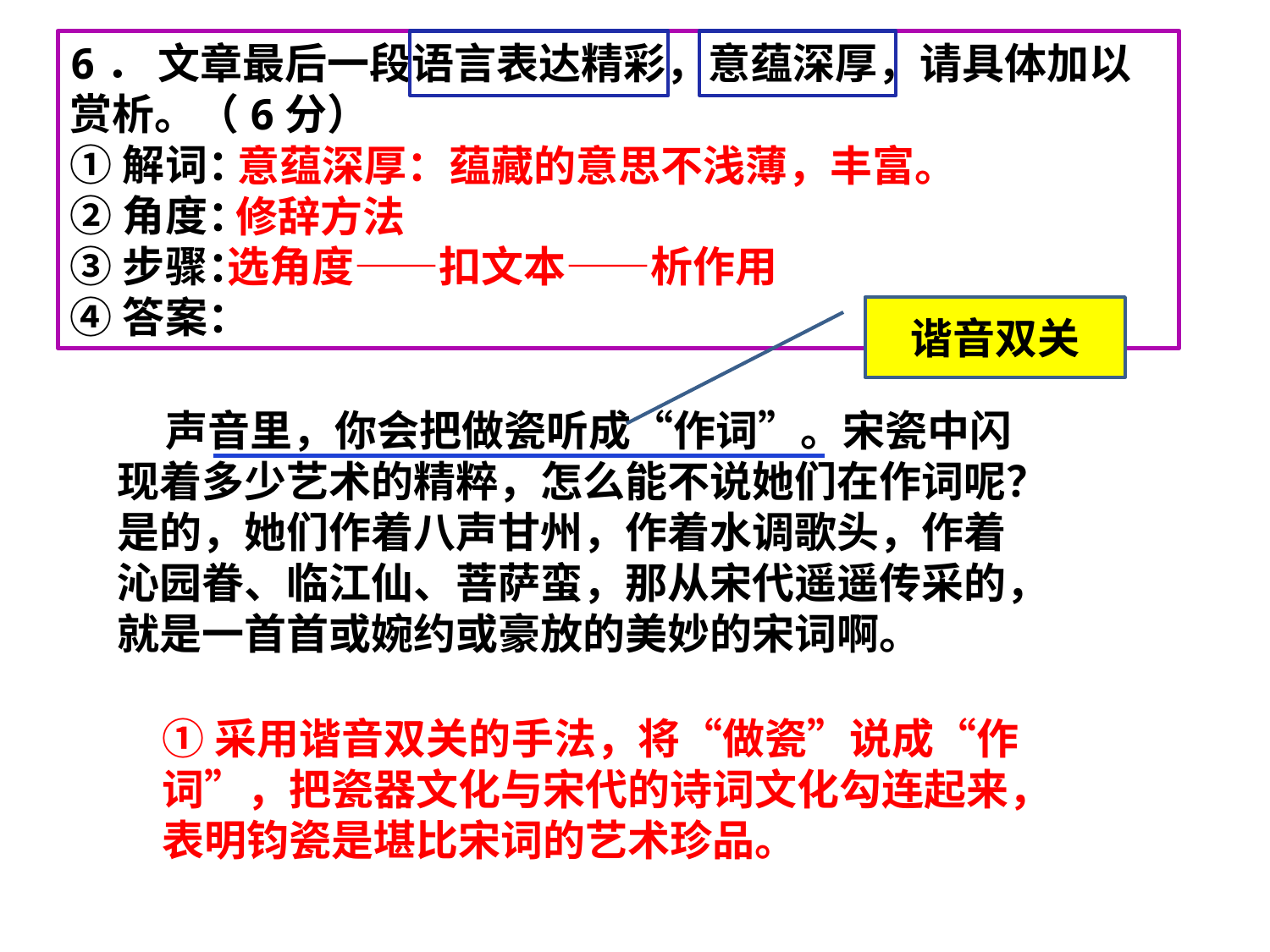

6． 文章最后一段语言表达精彩，意蕴深厚，请具体加以赏析。（6分）
①解词：
②角度：
③步骤：
④答案：

意蕴深厚：蕴藏的意思不浅薄，丰富。
修辞方法
选角度——扣文本——析作用
谐音双关
    声音里，你会把做瓷听成“作词”。宋瓷中闪现着多少艺术的精粹，怎么能不说她们在作词呢？是的，她们作着八声甘州，作着水调歌头，作着沁园眷、临江仙、菩萨蛮，那从宋代遥遥传采的，就是一首首或婉约或豪放的美妙的宋词啊。
①采用谐音双关的手法，将“做瓷”说成“作词”，把瓷器文化与宋代的诗词文化勾连起来，表明钧瓷是堪比宋词的艺术珍品。